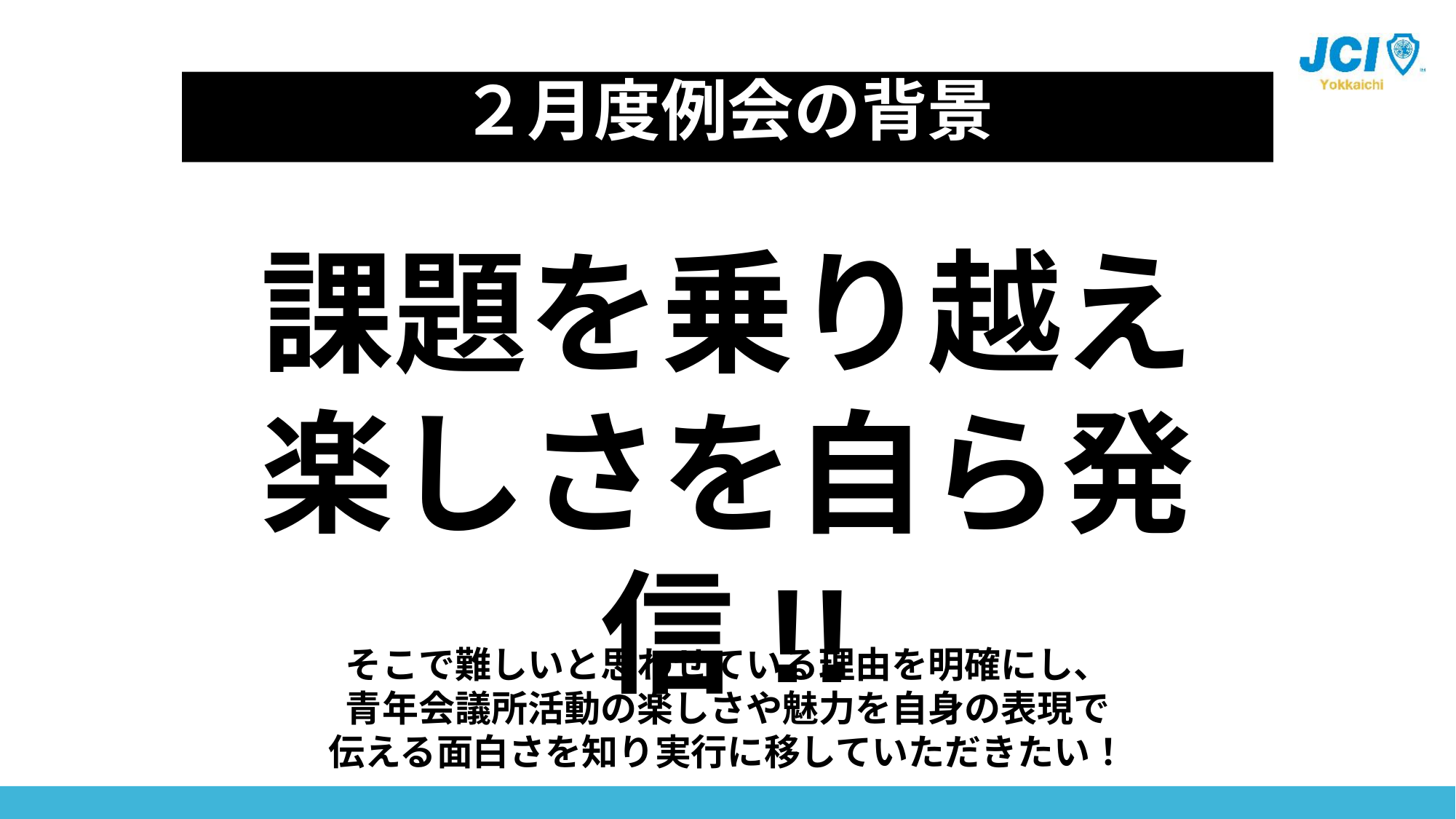

２月度例会の背景
課題を乗り越え
楽しさを自ら発信!!
そこで難しいと思わせている理由を明確にし、
青年会議所活動の楽しさや魅力を自身の表現で
伝える面白さを知り実行に移していただきたい！